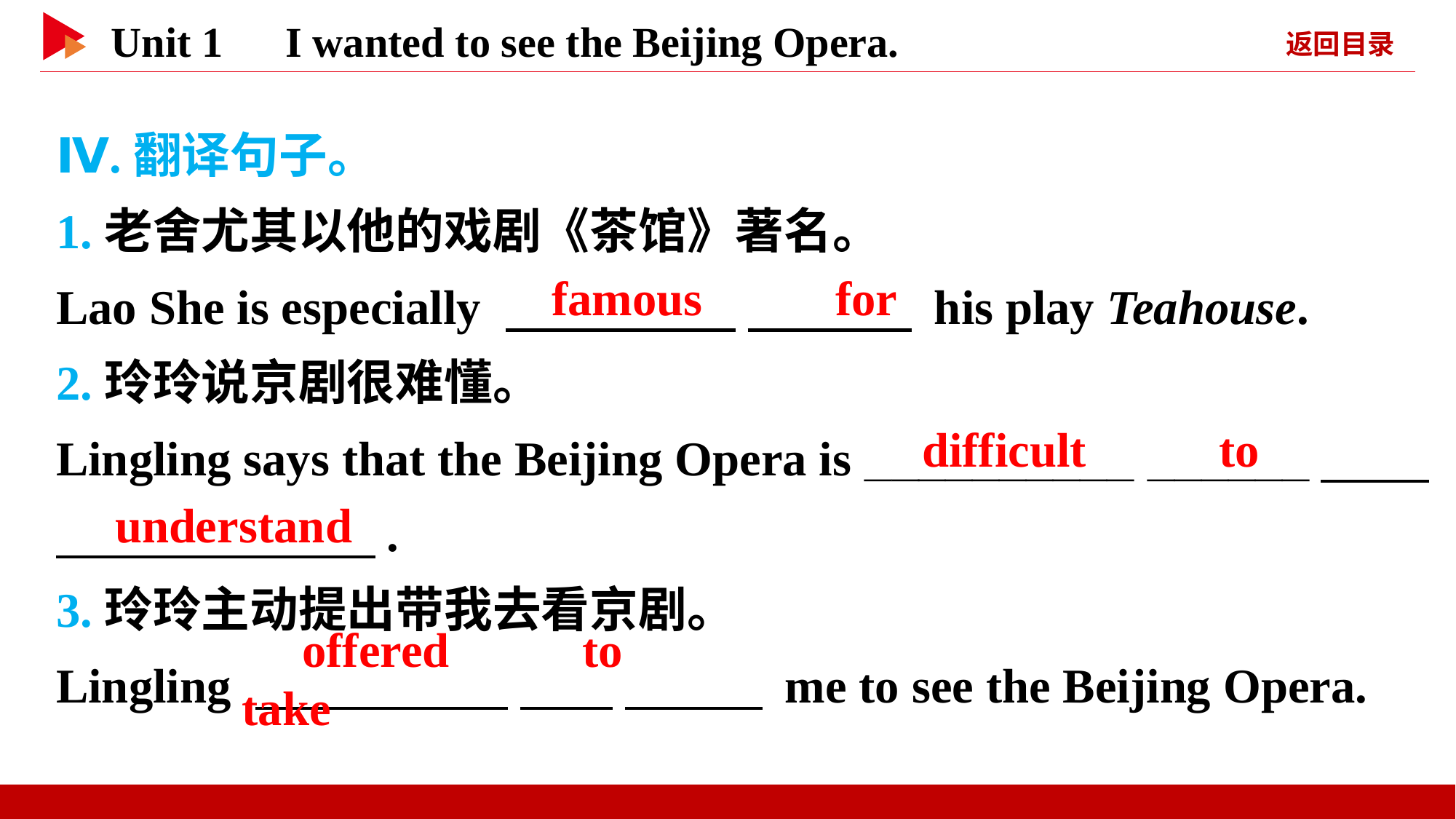

Ⅳ.翻译句子。
1.老舍尤其以他的戏剧《茶馆》著名。
Lao She is especially 　            　 　      　 his play Teahouse.
2.玲玲说京剧很难懂。
Lingling says that the Beijing Opera is __________ ______
　                    　.
3.玲玲主动提出带我去看京剧。
Lingling 　              　 　     　         me to see the Beijing Opera.
　famous　 　for
　difficult　 　to
　understand
　offered　 　to　  take